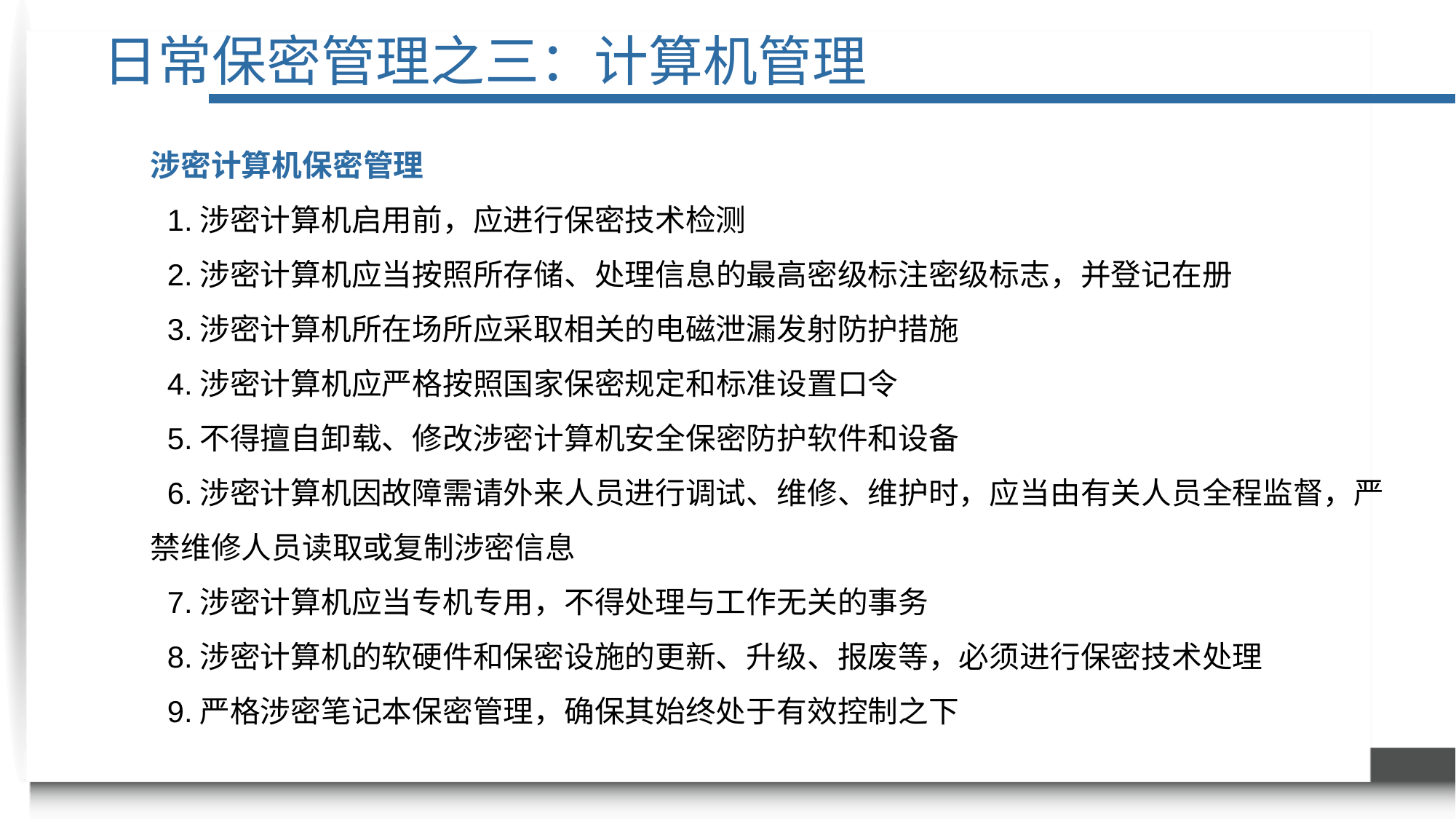

日常保密管理之三：计算机管理
涉密计算机保密管理
  1.涉密计算机启用前，应进行保密技术检测
  2.涉密计算机应当按照所存储、处理信息的最高密级标注密级标志，并登记在册
  3.涉密计算机所在场所应采取相关的电磁泄漏发射防护措施
  4.涉密计算机应严格按照国家保密规定和标准设置口令
  5.不得擅自卸载、修改涉密计算机安全保密防护软件和设备
  6.涉密计算机因故障需请外来人员进行调试、维修、维护时，应当由有关人员全程监督，严禁维修人员读取或复制涉密信息
  7.涉密计算机应当专机专用，不得处理与工作无关的事务
  8.涉密计算机的软硬件和保密设施的更新、升级、报废等，必须进行保密技术处理
  9.严格涉密笔记本保密管理，确保其始终处于有效控制之下